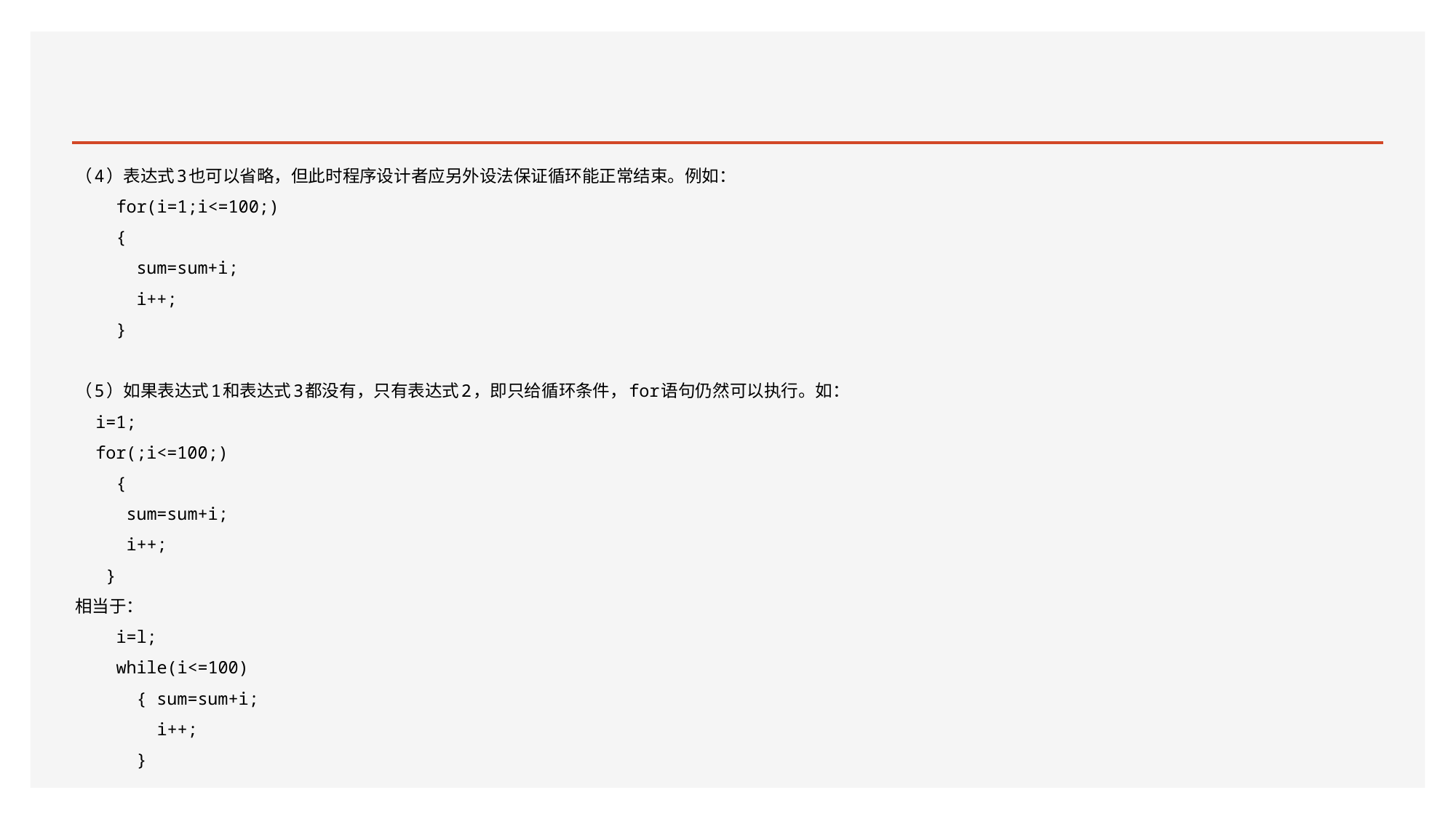

#
（4）表达式3也可以省略，但此时程序设计者应另外设法保证循环能正常结束。例如：
    for(i=1;i<=100;)
    {
      sum=sum+i;
      i++;
    }

（5）如果表达式1和表达式3都没有，只有表达式2，即只给循环条件，for语句仍然可以执行。如：
  i=1;
  for(;i<=100;)
    {
     sum=sum+i;
     i++;
   }
相当于：
    i=l;
    while(i<=100)
      { sum=sum+i;
        i++;
      }